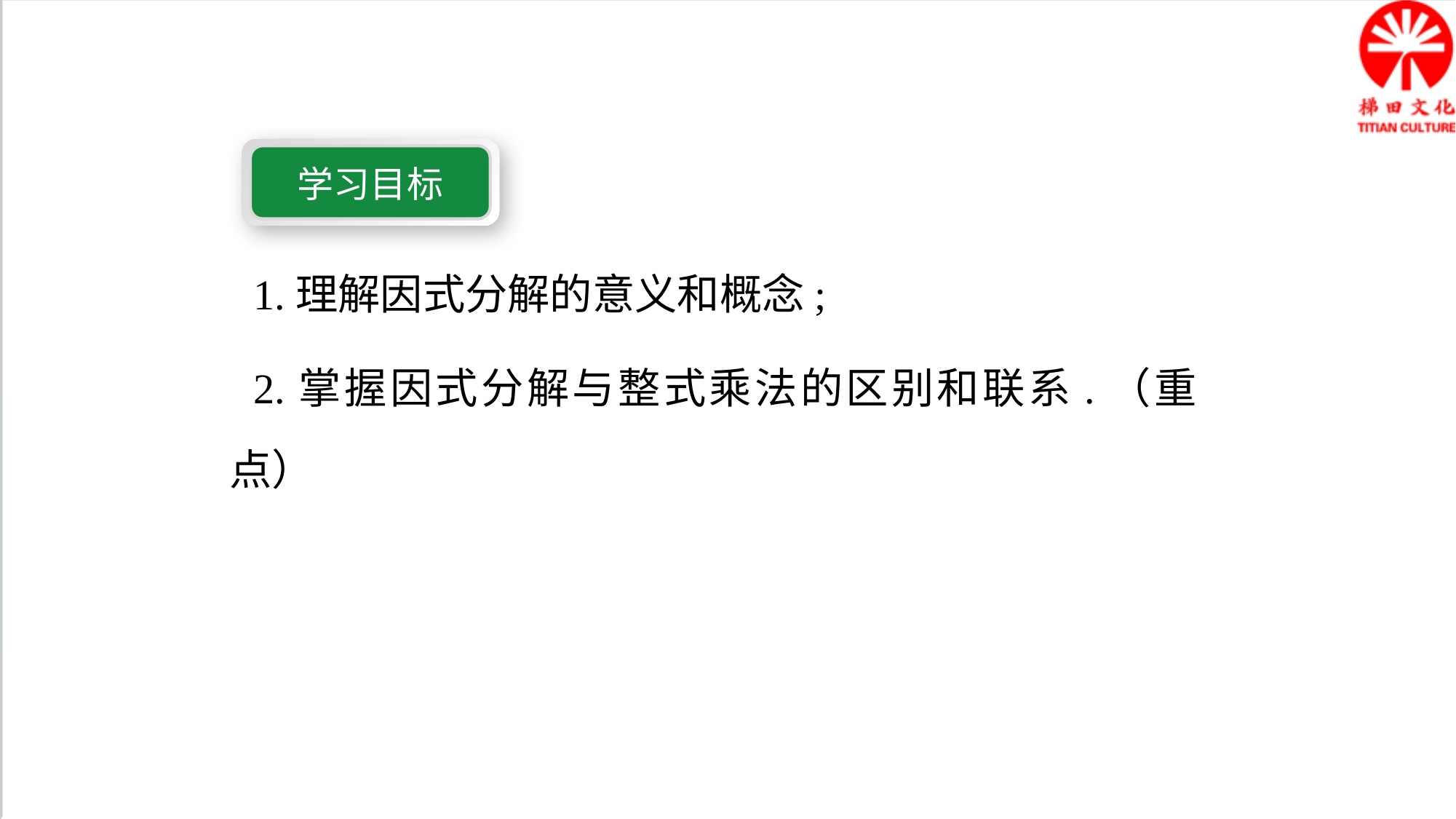

学习目标
1.理解因式分解的意义和概念;
2.掌握因式分解与整式乘法的区别和联系.（重点）